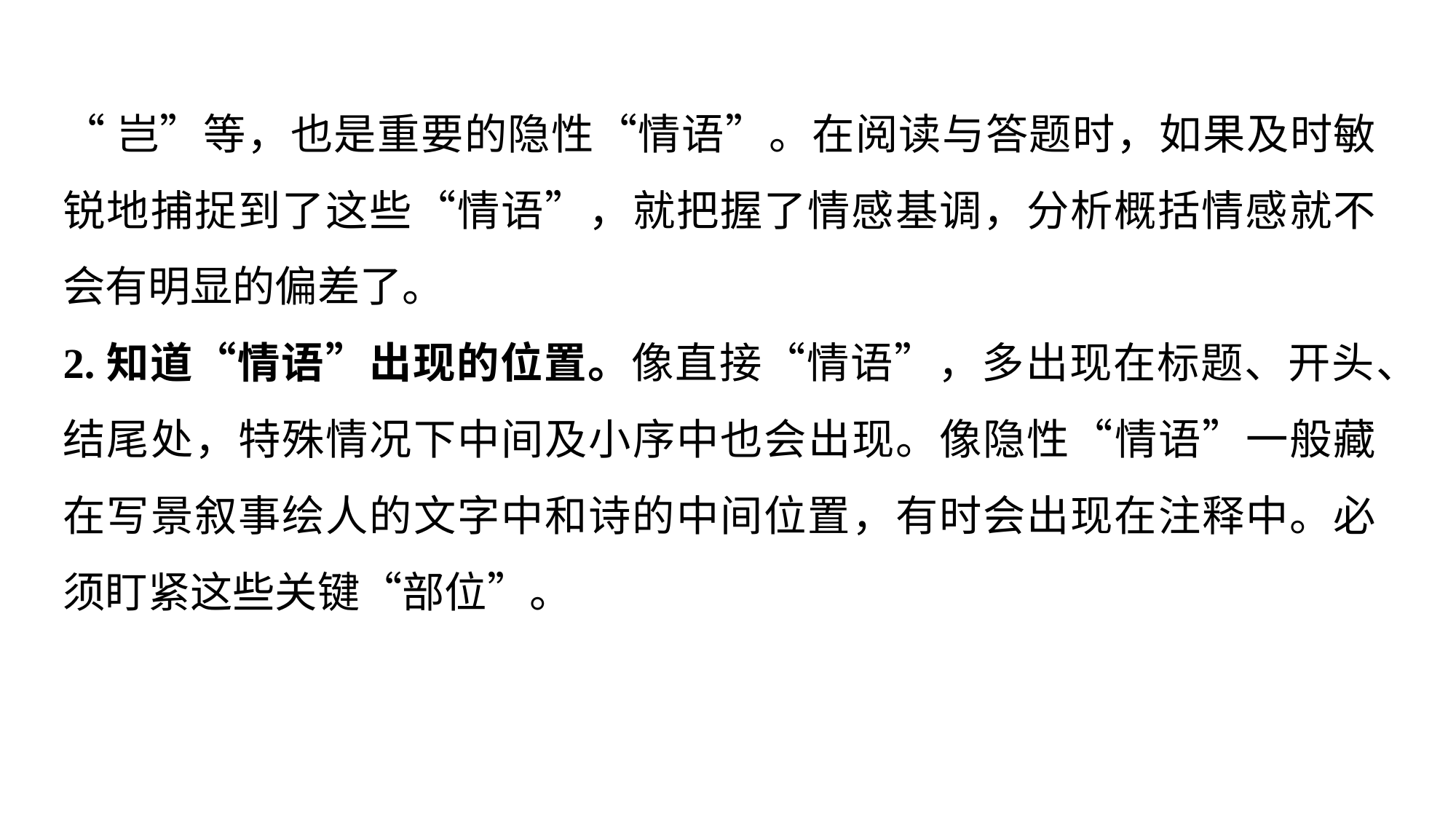

“岂”等，也是重要的隐性“情语”。在阅读与答题时，如果及时敏锐地捕捉到了这些“情语”，就把握了情感基调，分析概括情感就不会有明显的偏差了。
2.知道“情语”出现的位置。像直接“情语”，多出现在标题、开头、结尾处，特殊情况下中间及小序中也会出现。像隐性“情语”一般藏在写景叙事绘人的文字中和诗的中间位置，有时会出现在注释中。必须盯紧这些关键“部位”。